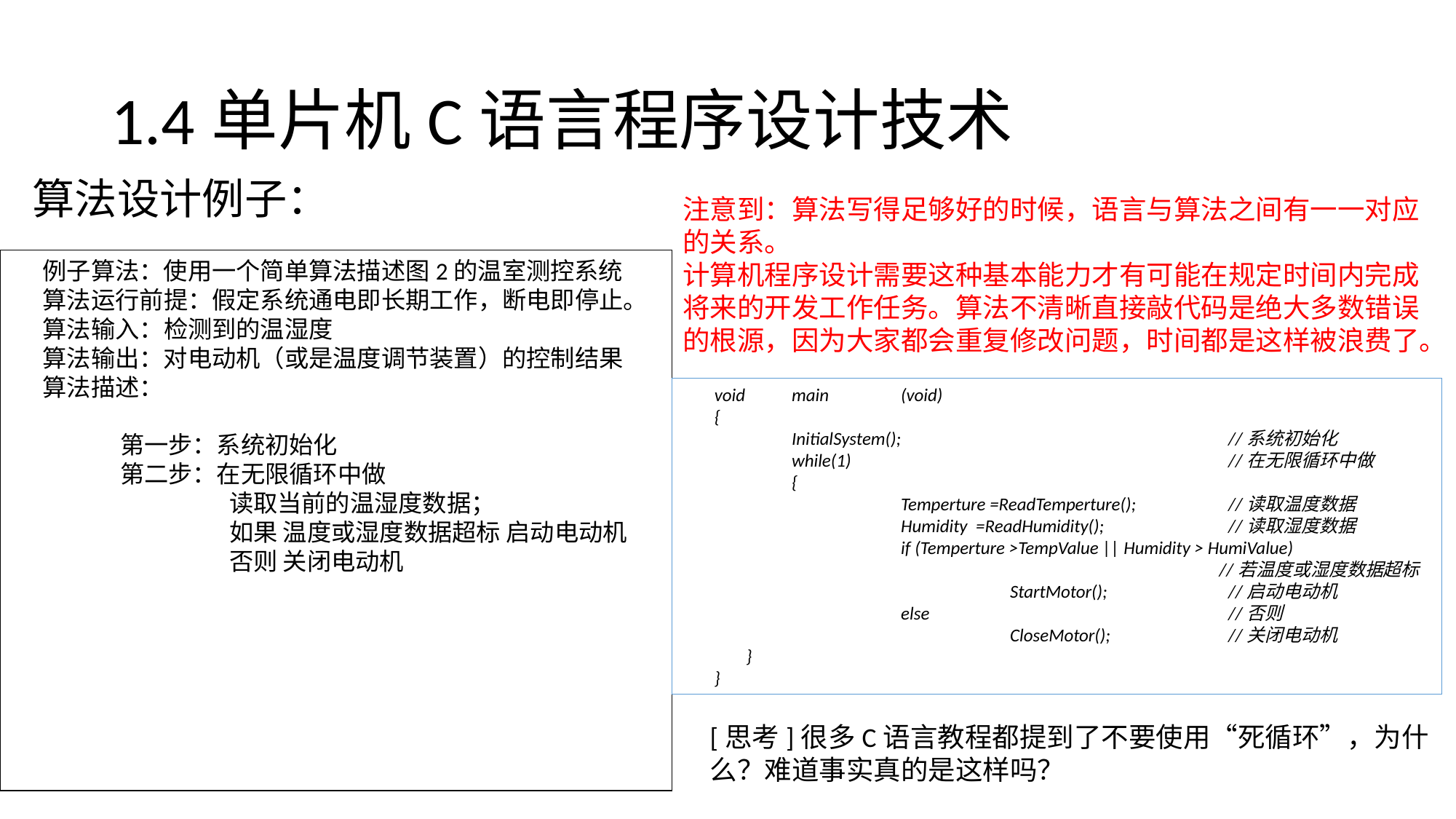

# 1.4单片机C语言程序设计技术
算法设计例子：
注意到：算法写得足够好的时候，语言与算法之间有一一对应的关系。
计算机程序设计需要这种基本能力才有可能在规定时间内完成将来的开发工作任务。算法不清晰直接敲代码是绝大多数错误的根源，因为大家都会重复修改问题，时间都是这样被浪费了。
例子算法：使用一个简单算法描述图2的温室测控系统
算法运行前提：假定系统通电即长期工作，断电即停止。
算法输入：检测到的温湿度
算法输出：对电动机（或是温度调节装置）的控制结果
算法描述：

	第一步：系统初始化
	第二步：在无限循环中做
		读取当前的温湿度数据；
		如果 温度或湿度数据超标 启动电动机
		否则 关闭电动机

void	main	(void)
{
	InitialSystem();			//系统初始化
	while(1)				//在无限循环中做
	{
		Temperture =ReadTemperture();	//读取温度数据
		Humidity  =ReadHumidity();		//读取湿度数据
		if (Temperture >TempValue || Humidity > HumiValue)
		//若温度或湿度数据超标
			StartMotor();		//启动电动机
		else			//否则
			CloseMotor();		//关闭电动机
}
}
[思考]很多C语言教程都提到了不要使用“死循环”，为什么？难道事实真的是这样吗？